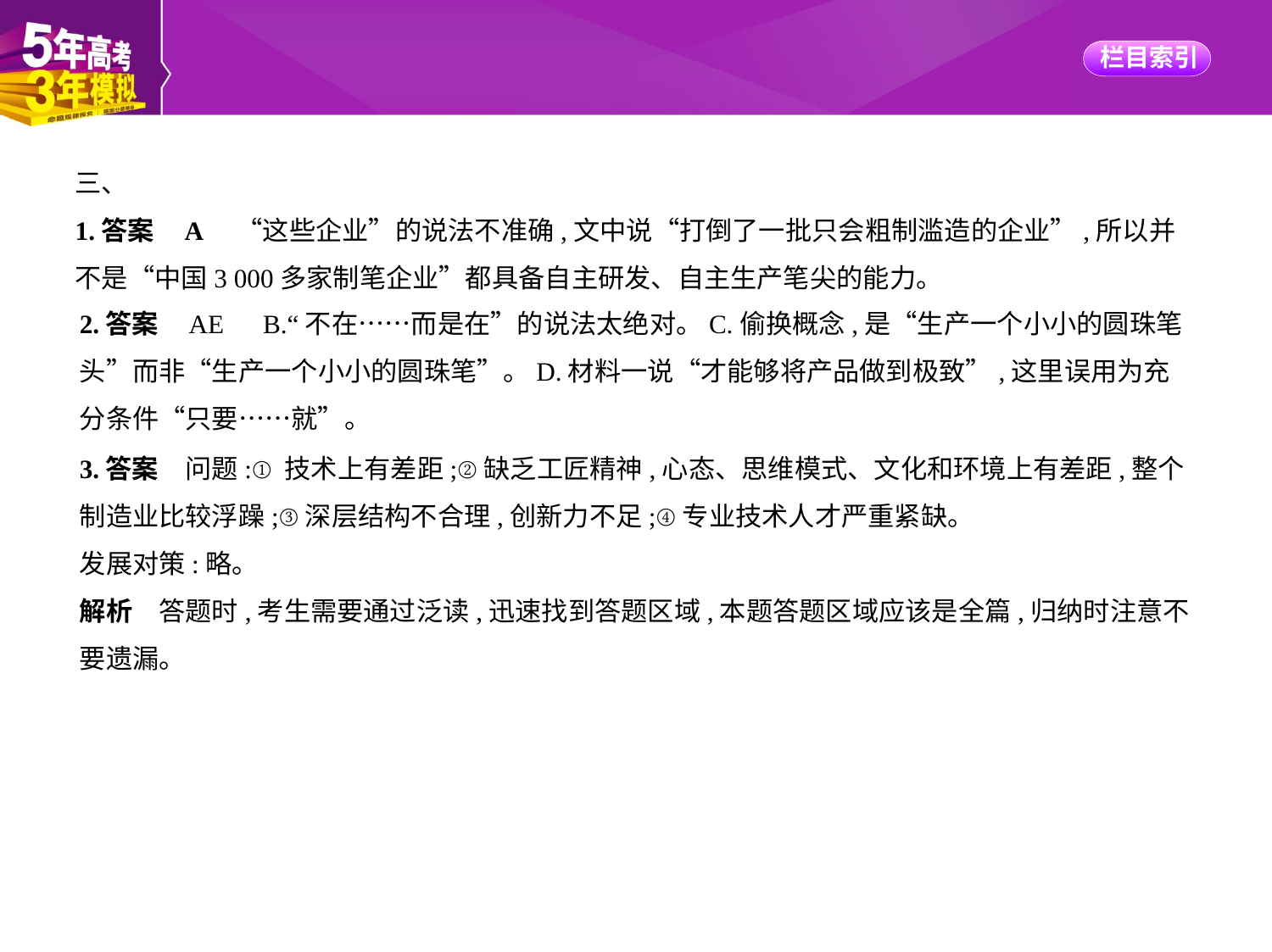

三、
1.答案    A　“这些企业”的说法不准确,文中说“打倒了一批只会粗制滥造的企业”,所以并
不是“中国3 000多家制笔企业”都具备自主研发、自主生产笔尖的能力。
2.答案    AE　B.“不在……而是在”的说法太绝对。C.偷换概念,是“生产一个小小的圆珠笔
头”而非“生产一个小小的圆珠笔”。D.材料一说“才能够将产品做到极致”,这里误用为充
分条件“只要……就”。
3.答案　问题:①技术上有差距;②缺乏工匠精神,心态、思维模式、文化和环境上有差距,整个
制造业比较浮躁;③深层结构不合理,创新力不足;④专业技术人才严重紧缺。
发展对策:略。
解析　答题时,考生需要通过泛读,迅速找到答题区域,本题答题区域应该是全篇,归纳时注意不
要遗漏。